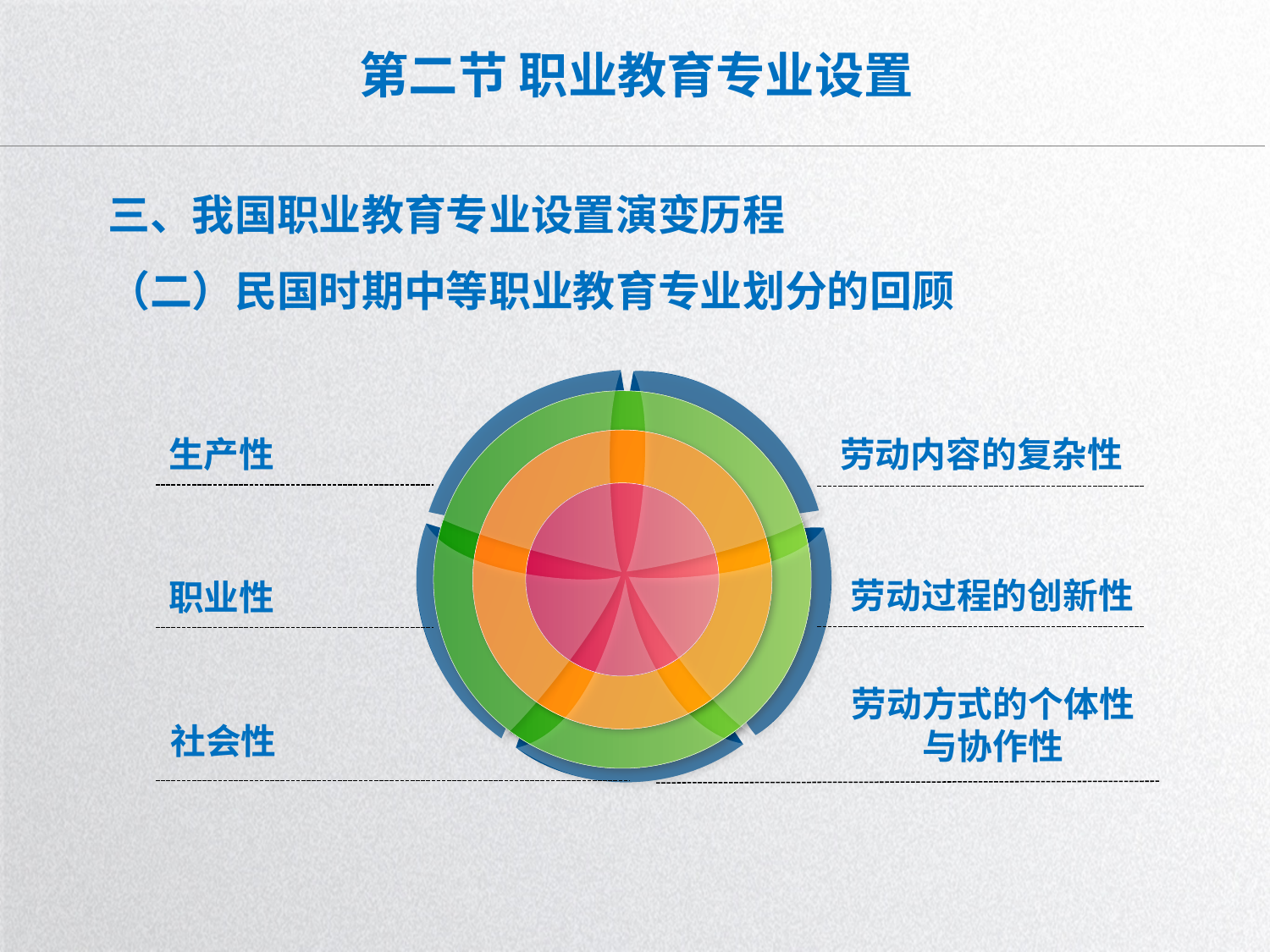

# 第二节 职业教育专业设置
三、我国职业教育专业设置演变历程
（二）民国时期中等职业教育专业划分的回顾

生产性
劳动内容的复杂性
劳动过程的创新性
职业性
劳动方式的个体性与协作性
社会性